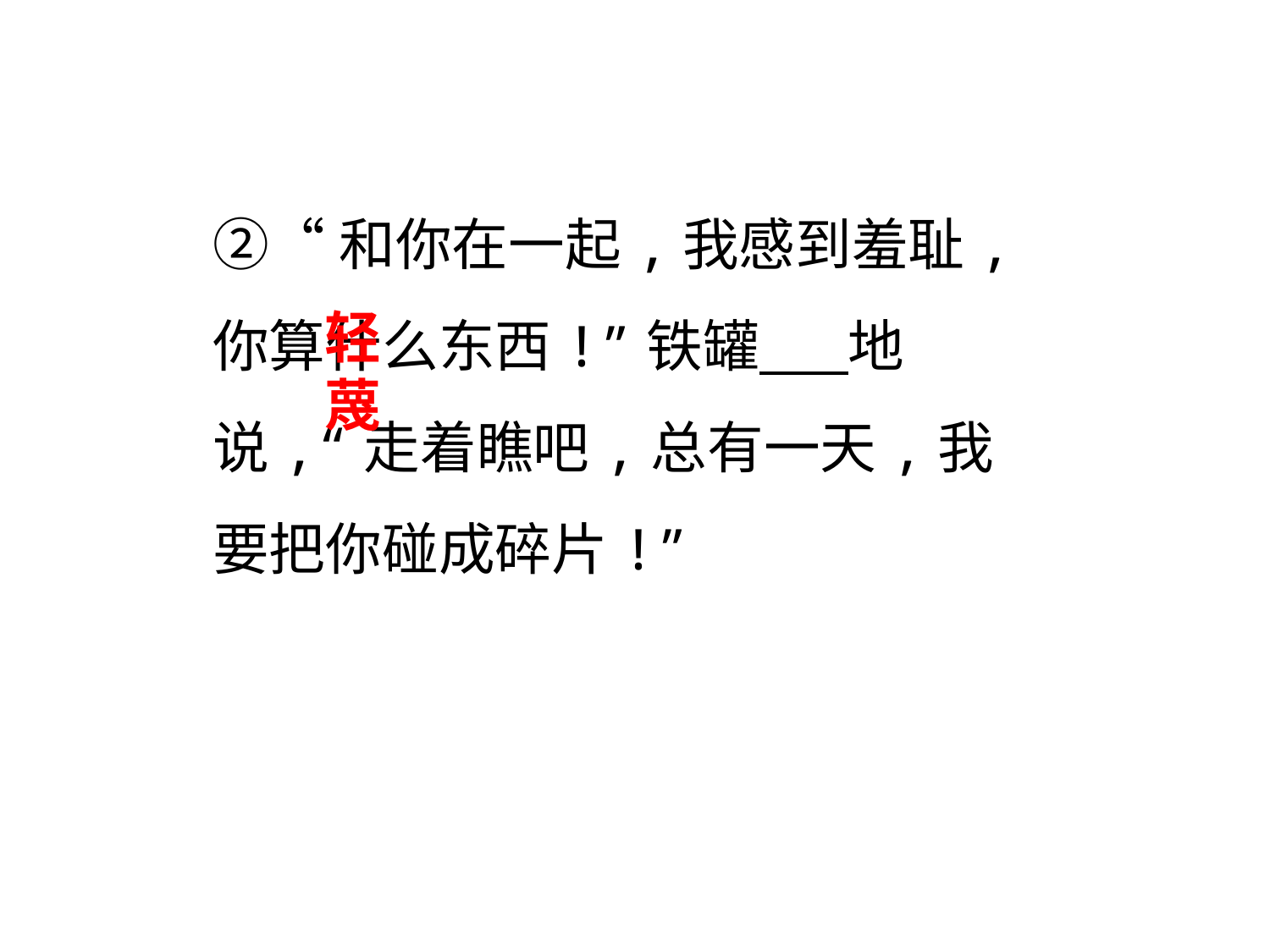

②“和你在一起,我感到羞耻,你算什么东西!”铁罐       地说,“走着瞧吧,总有一天,我要把你碰成碎片!”

轻蔑